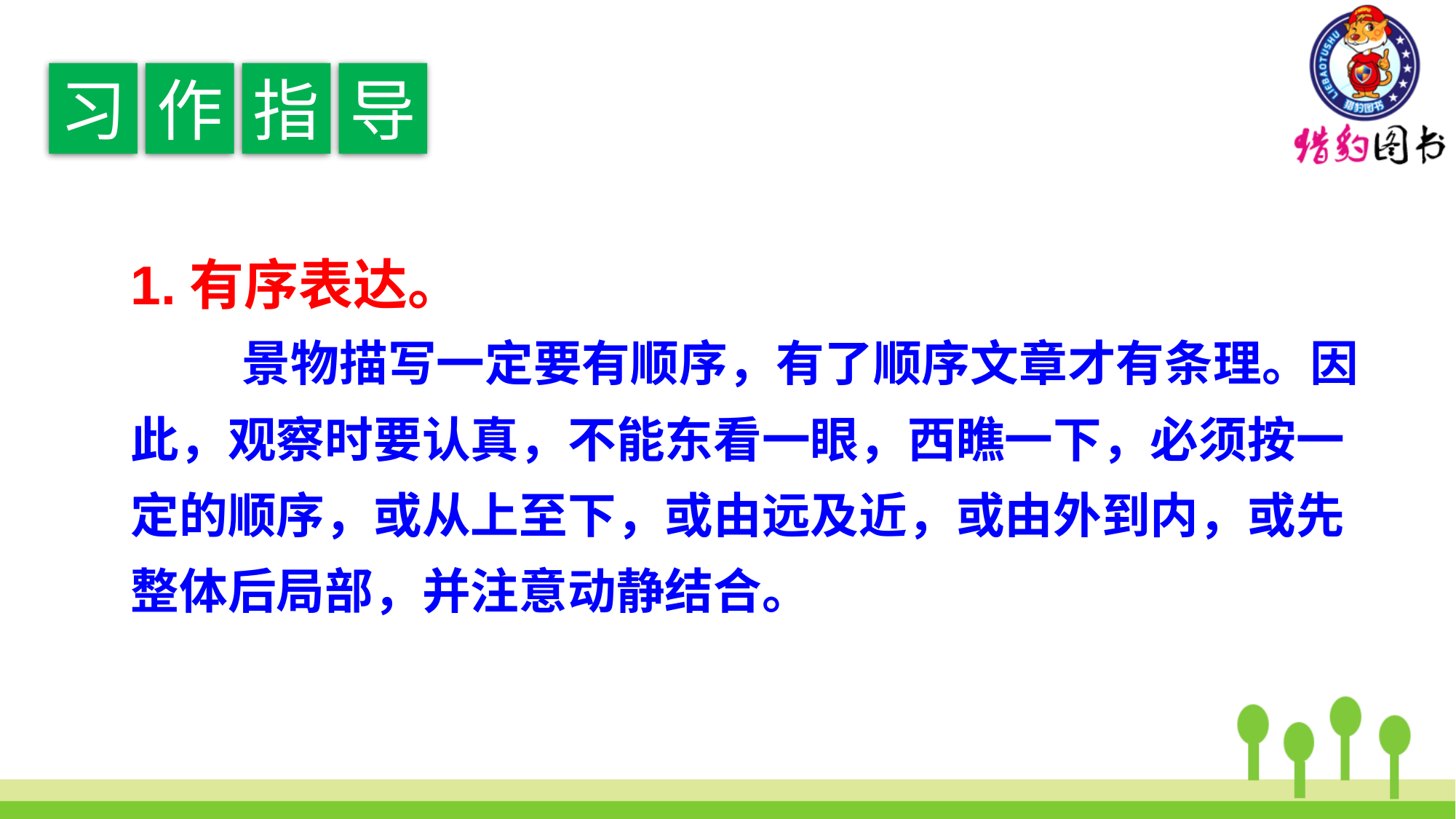

习
作
指
导

1.有序表达。
         景物描写一定要有顺序，有了顺序文章才有条理。因此，观察时要认真，不能东看一眼，西瞧一下，必须按一定的顺序，或从上至下，或由远及近，或由外到内，或先整体后局部，并注意动静结合。